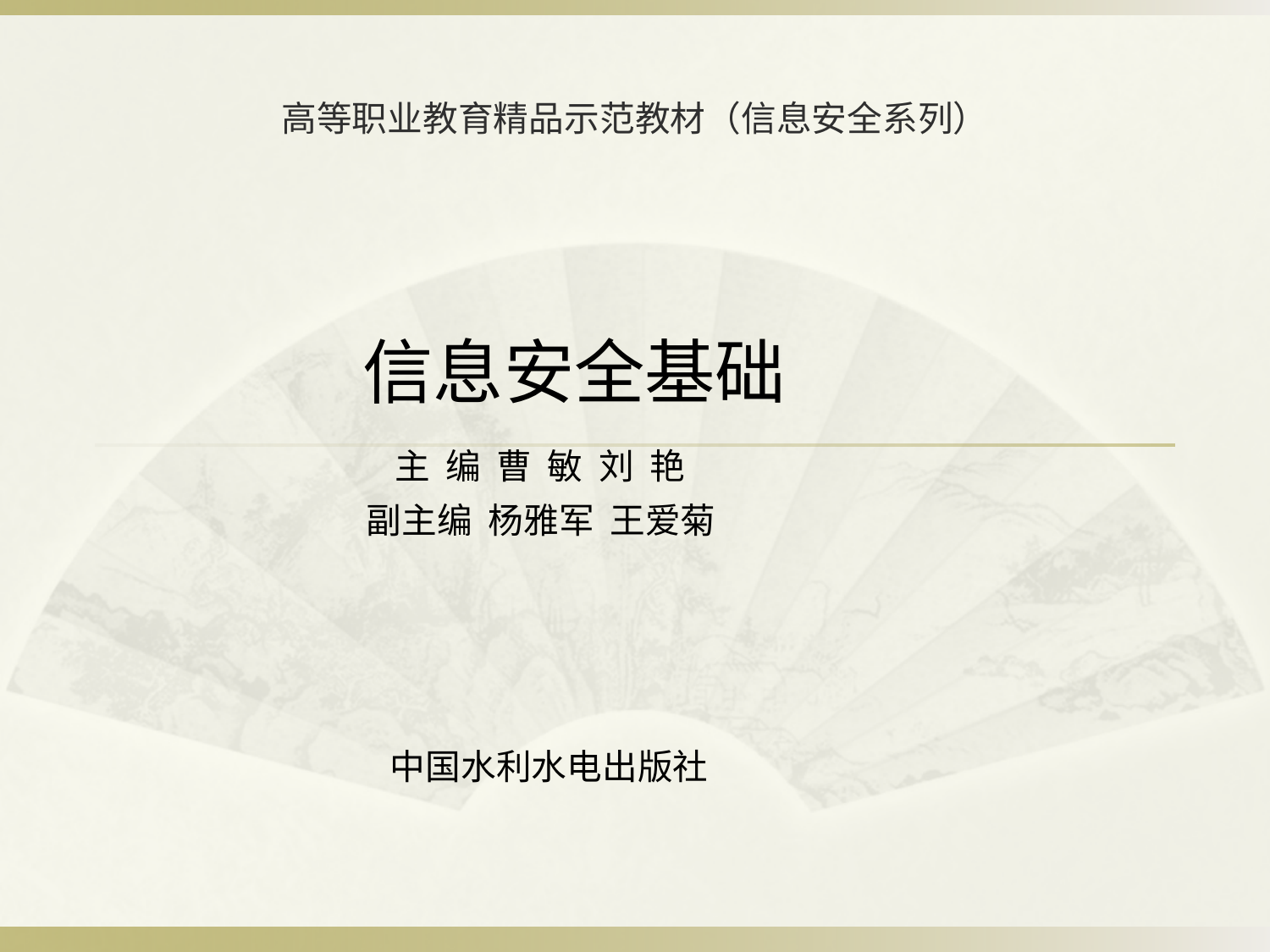

高等职业教育精品示范教材（信息安全系列）

                 信息安全基础
                        主  编  曹  敏  刘  艳
                                    副主编  杨雅军  王爱菊

                                       中国水利水电出版社